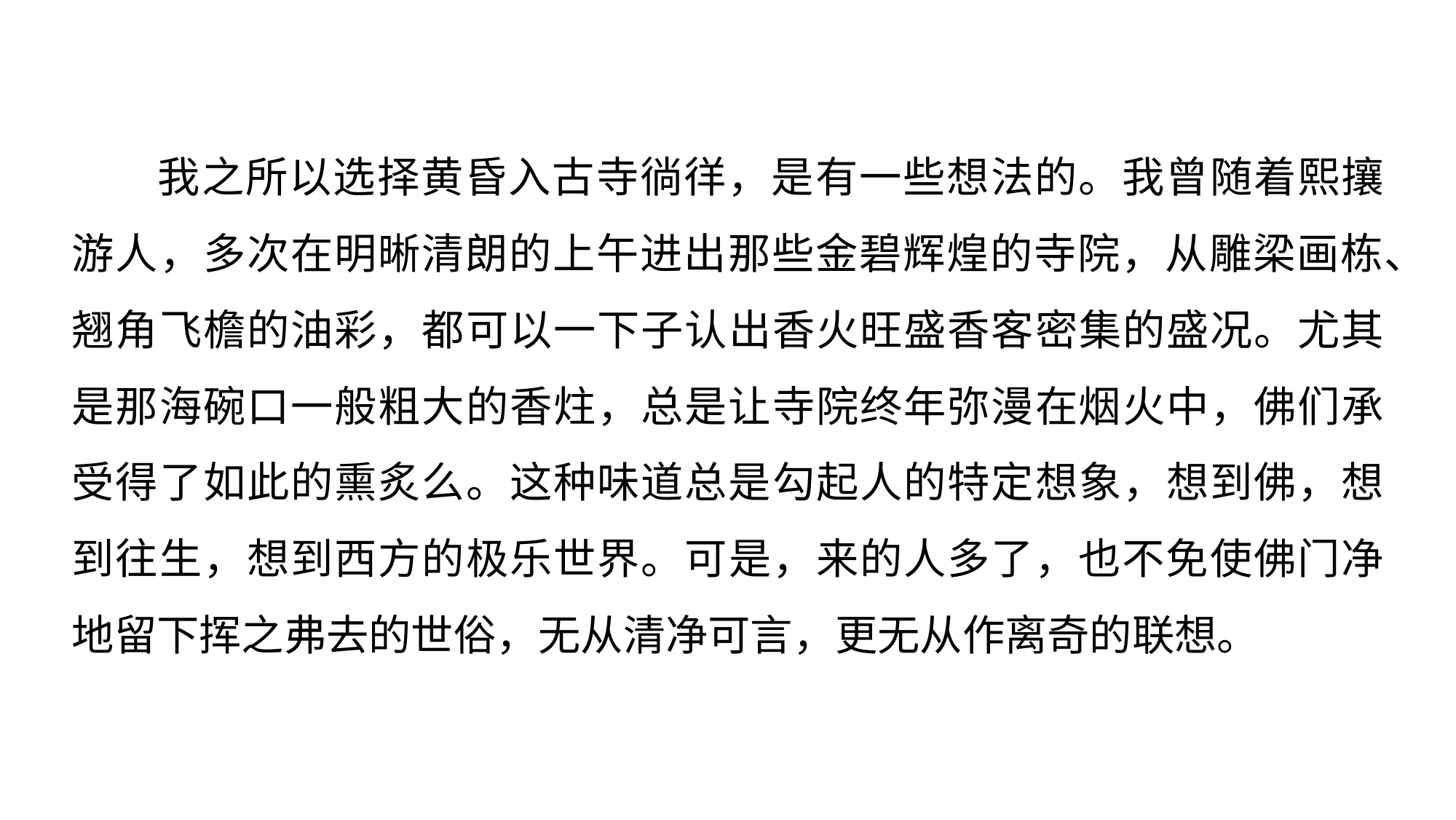

我之所以选择黄昏入古寺徜徉，是有一些想法的。我曾随着熙攘游人，多次在明晰清朗的上午进出那些金碧辉煌的寺院，从雕梁画栋、翘角飞檐的油彩，都可以一下子认出香火旺盛香客密集的盛况。尤其是那海碗口一般粗大的香炷，总是让寺院终年弥漫在烟火中，佛们承受得了如此的熏炙么。这种味道总是勾起人的特定想象，想到佛，想到往生，想到西方的极乐世界。可是，来的人多了，也不免使佛门净地留下挥之弗去的世俗，无从清净可言，更无从作离奇的联想。